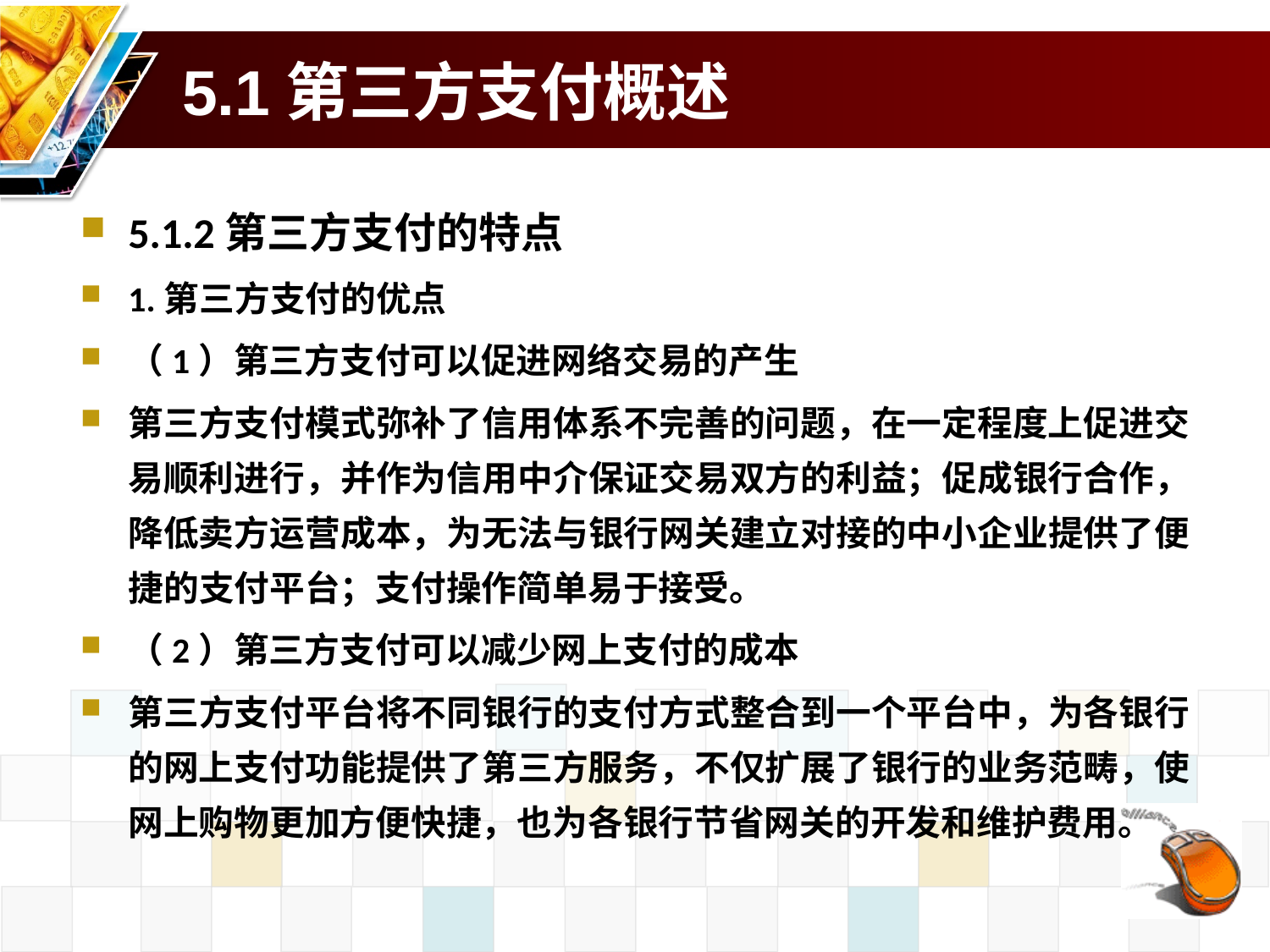

# 5.1第三方支付概述
5.1.2第三方支付的特点
1.第三方支付的优点
（1）第三方支付可以促进网络交易的产生
第三方支付模式弥补了信用体系不完善的问题，在一定程度上促进交易顺利进行，并作为信用中介保证交易双方的利益；促成银行合作，降低卖方运营成本，为无法与银行网关建立对接的中小企业提供了便捷的支付平台；支付操作简单易于接受。
（2）第三方支付可以减少网上支付的成本
第三方支付平台将不同银行的支付方式整合到一个平台中，为各银行的网上支付功能提供了第三方服务，不仅扩展了银行的业务范畴，使网上购物更加方便快捷，也为各银行节省网关的开发和维护费用。